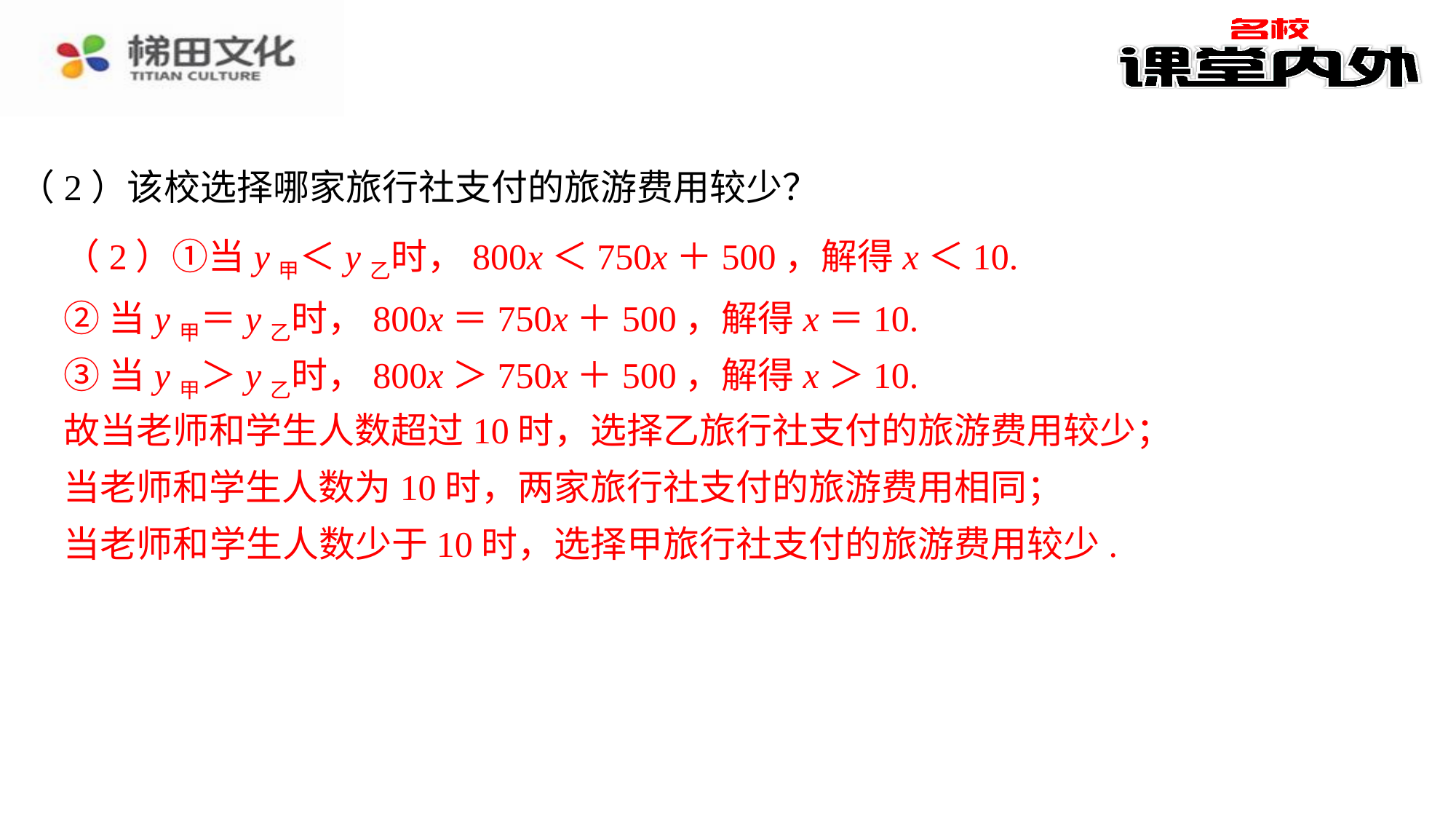

（2）该校选择哪家旅行社支付的旅游费用较少？
（2）①当y甲＜y乙时，800x＜750x＋500，解得x＜10.

②当y甲＝y乙时，800x＝750x＋500，解得x＝10.
②当y甲＝y乙时，800x＝750x＋500，解得x＝10.⁠
③当y甲＞y乙时，800x＞750x＋500，解得x＞10.
③当y甲＞y乙时，800x＞750x＋500，解得x＞10.⁠
故当老师和学生人数超过10时，选择乙旅行社支付的旅游费用较少；⁠
当老师和学生人数为10时，两家旅行社支付的旅游费用相同；⁠
当老师和学生人数少于10时，选择甲旅行社支付的旅游费用较少.⁠
故当老师和学生人数超过10时，选择乙旅行社支付的旅游费用较少；
当老师和学生人数为10时，两家旅行社支付的旅游费用相同；
当老师和学生人数少于10时，选择甲旅行社支付的旅游费用较少.